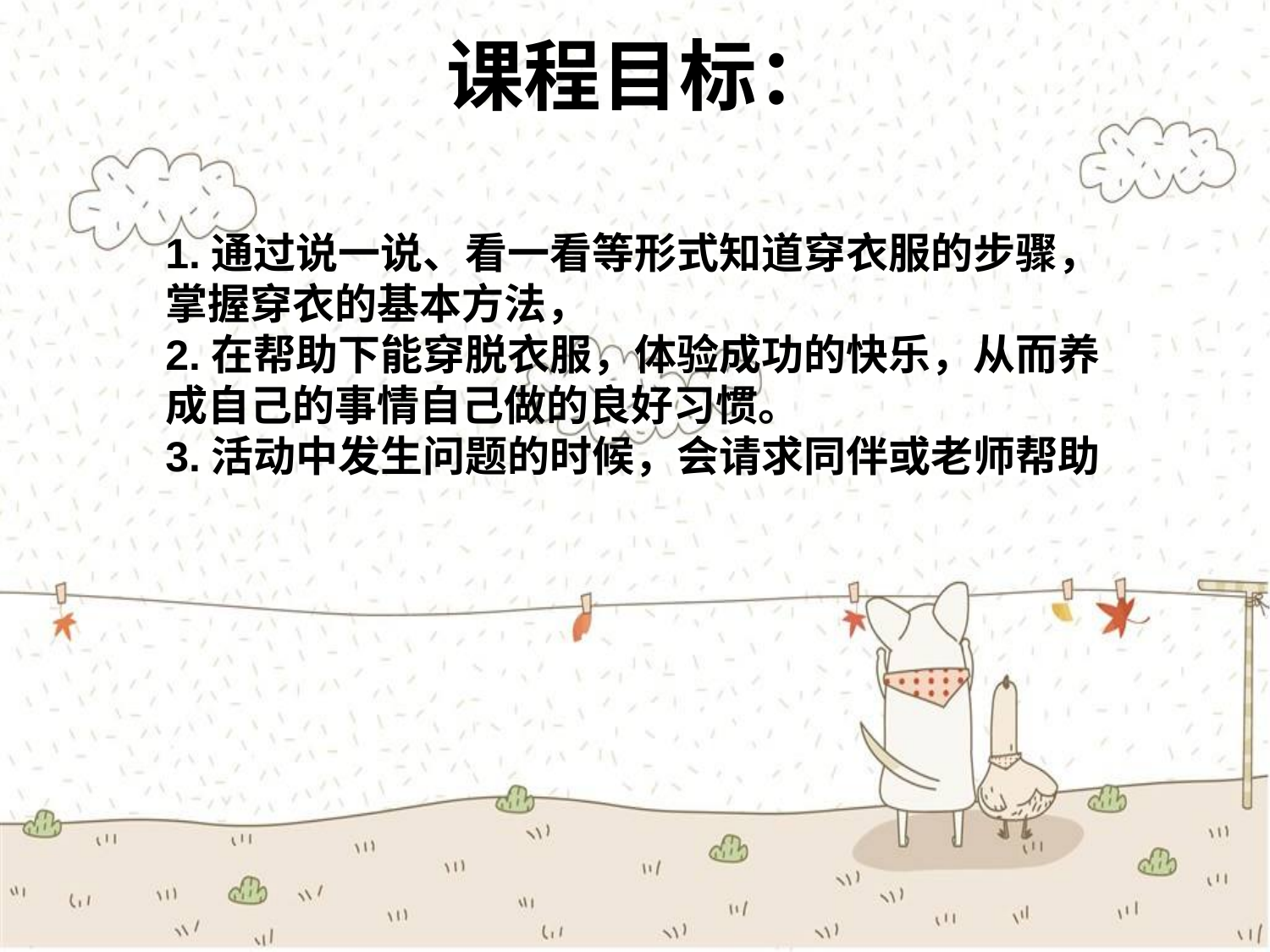

课程目标：
1.通过说一说、看一看等形式知道穿衣服的步骤，掌握穿衣的基本方法，
2.在帮助下能穿脱衣服，体验成功的快乐，从而养成自己的事情自己做的良好习惯。
3.活动中发生问题的时候，会请求同伴或老师帮助